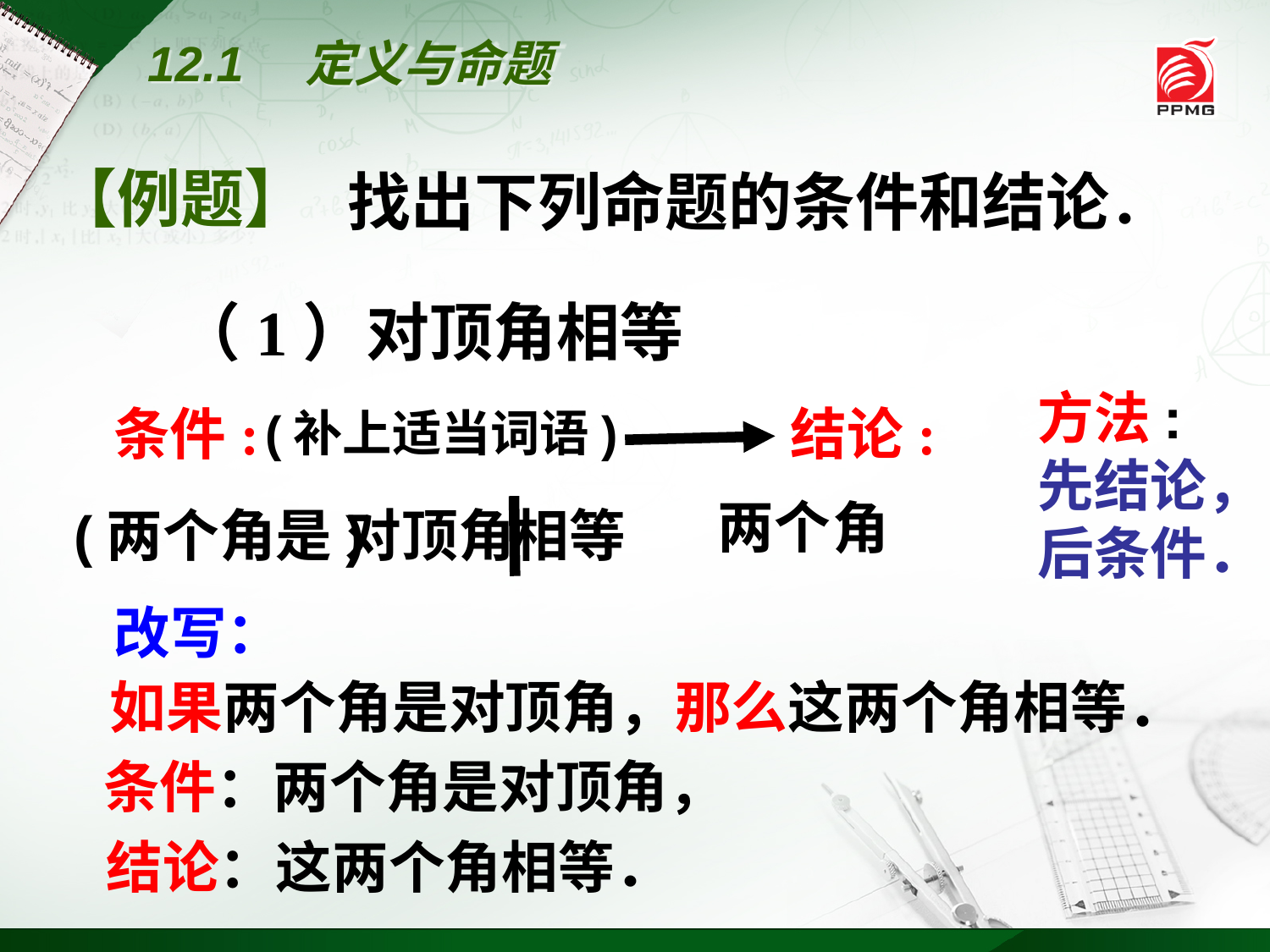

12.1　定义与命题
【例题】
找出下列命题的条件和结论．
（1）对顶角相等
方法:
先结论，
后条件．
条件:
结论:
(补上适当词语)

两个
角
(两个角是)
对顶角
相等

改写：
如果两个角是对顶角，那么这两个角相等．
条件：两个角是对顶角，
结论：这两个角相等．